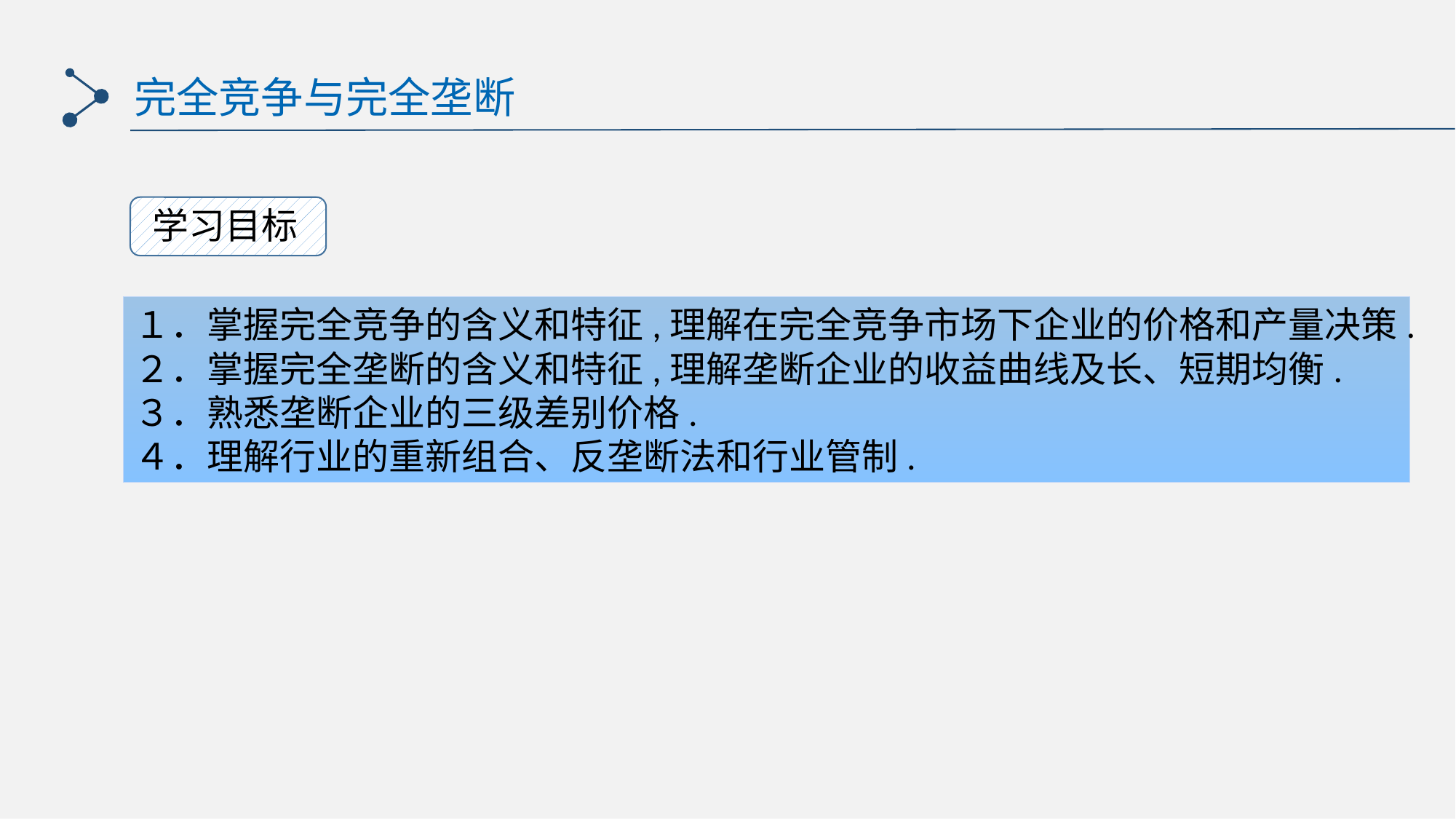

完全竞争与完全垄断

学习目标
１．掌握完全竞争的含义和特征,理解在完全竞争市场下企业的价格和产量决策.
２．掌握完全垄断的含义和特征,理解垄断企业的收益曲线及长、短期均衡.
３．熟悉垄断企业的三级差别价格.
４．理解行业的重新组合、反垄断法和行业管制.